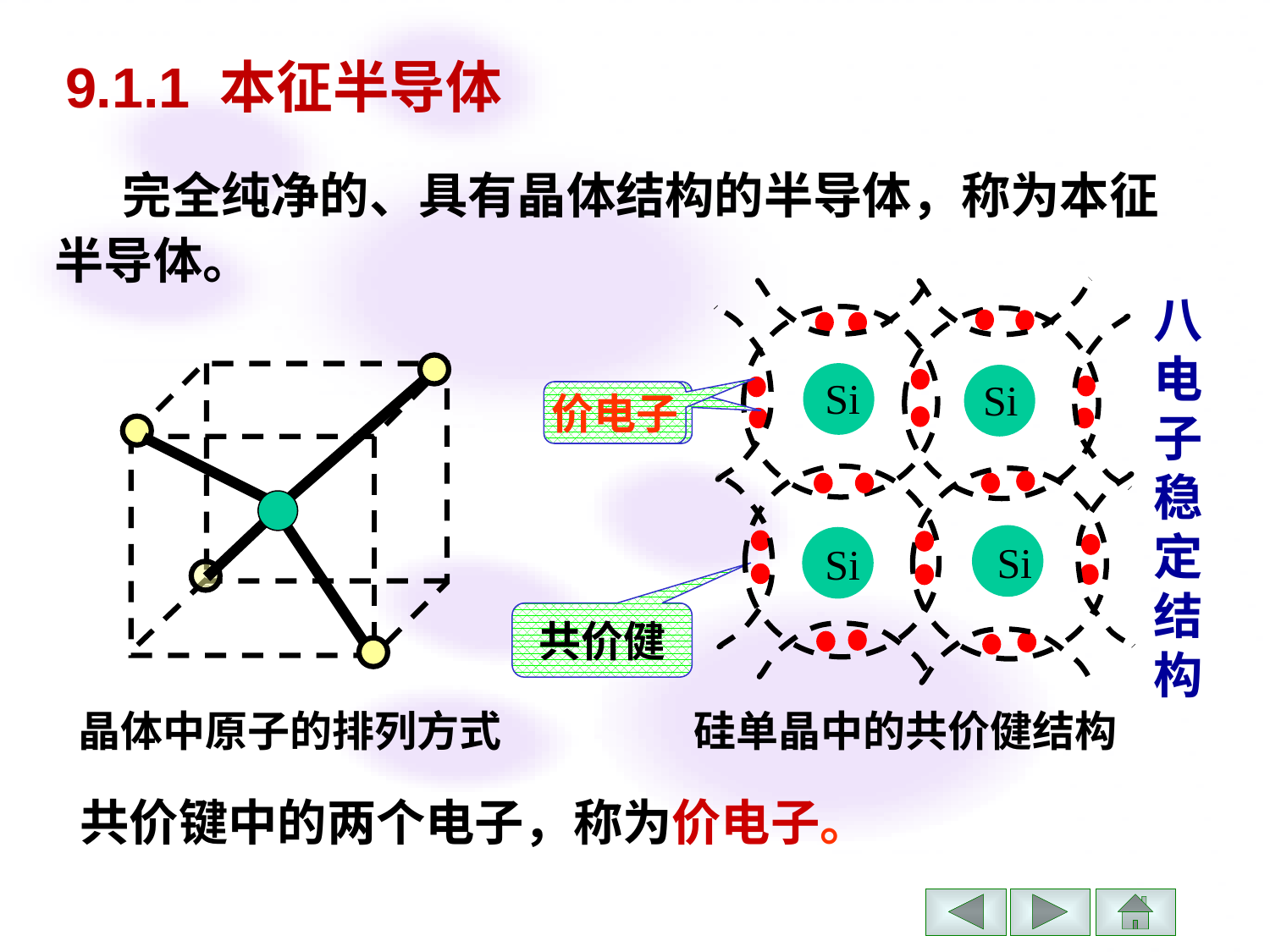

9.1.1 本征半导体
     完全纯净的、具有晶体结构的半导体，称为本征半导体。

 Si
 Si

 Si

 Si

八电子稳定结构

价电子

共价健
晶体中原子的排列方式
硅单晶中的共价健结构
共价键中的两个电子，称为价电子。